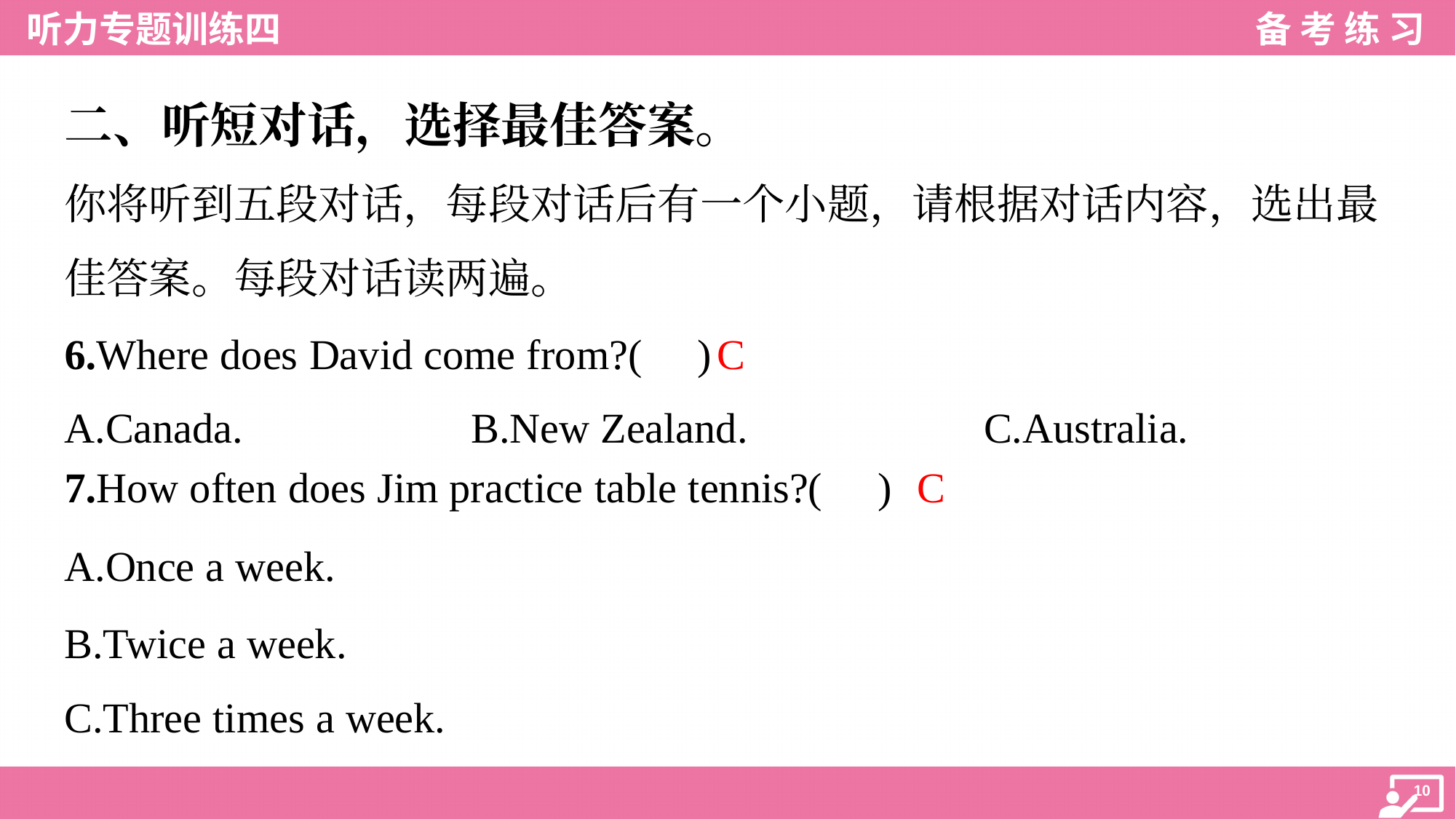

二、听短对话，选择最佳答案。
你将听到五段对话，每段对话后有一个小题，请根据对话内容，选出最
佳答案。每段对话读两遍。
C
6.Where does David come from?(     )
A.Canada.	B.New Zealand.	C.Australia.
C
7.How often does Jim practice table tennis?(     )
A.Once a week.
B.Twice a week.
C.Three times a week.